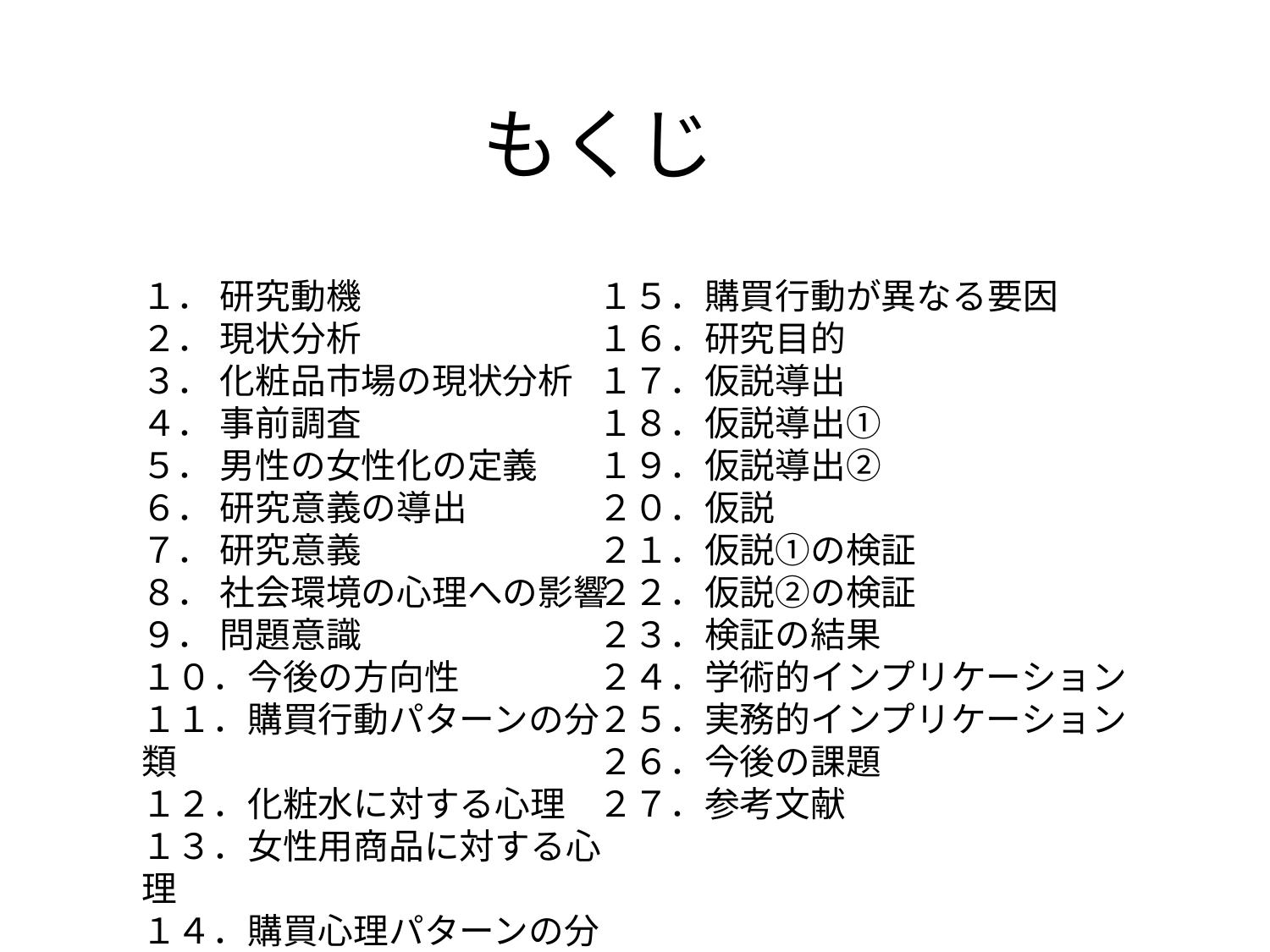

もくじ
１． 研究動機
２． 現状分析
３． 化粧品市場の現状分析
４． 事前調査
５． 男性の女性化の定義
６． 研究意義の導出
７． 研究意義
８． 社会環境の心理への影響
９． 問題意識
１０．今後の方向性
１１．購買行動パターンの分類
１２．化粧水に対する心理
１３．女性用商品に対する心理
１４．購買心理パターンの分類
１５．購買行動が異なる要因
１６．研究目的
１７．仮説導出
１８．仮説導出①
１９．仮説導出②
２０．仮説
２１．仮説①の検証
２２．仮説②の検証
２３．検証の結果
２４．学術的インプリケーション
２５．実務的インプリケーション
２６．今後の課題
２７．参考文献